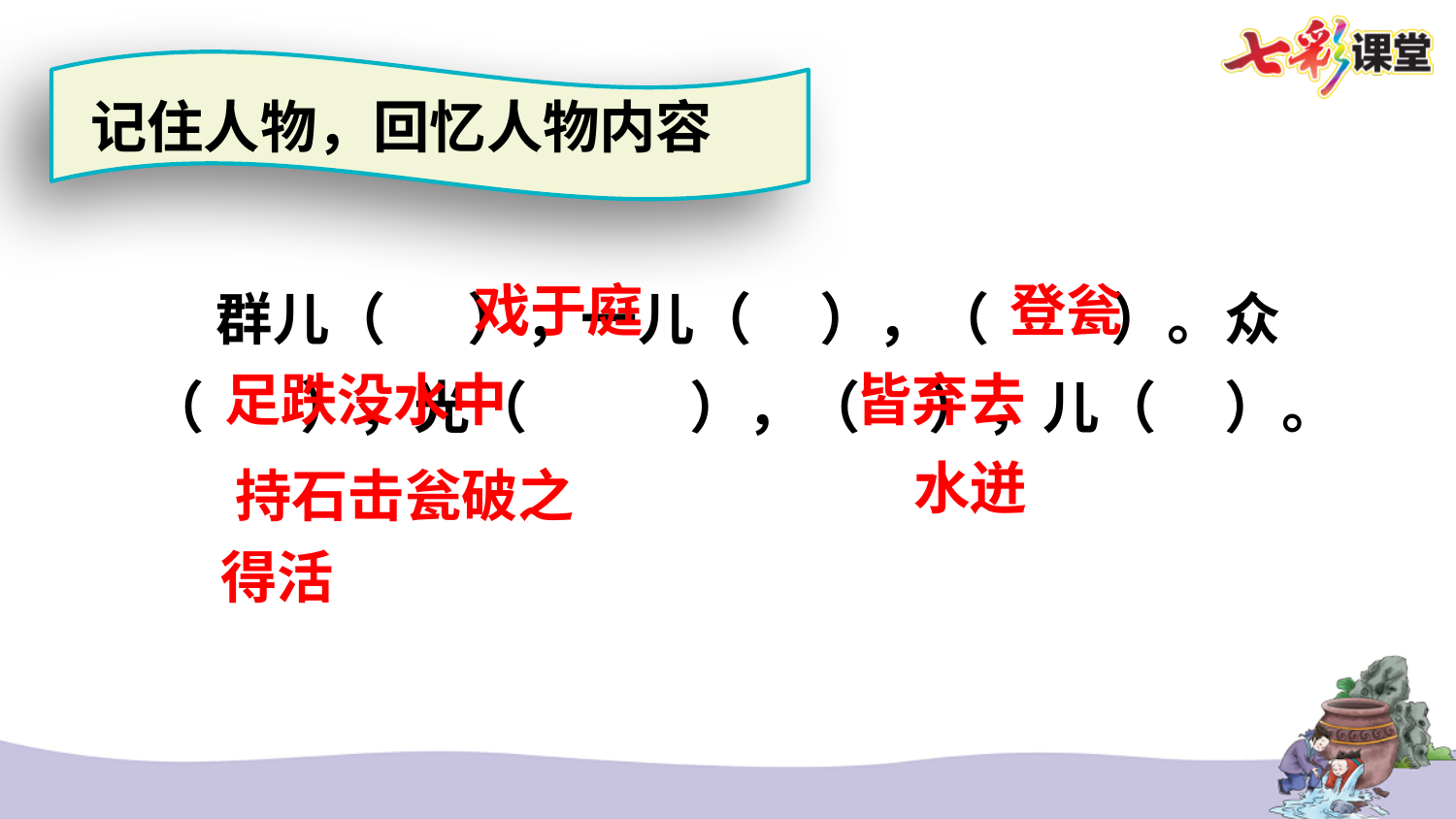

记住人物，回忆人物内容
    群儿（      ），一儿（     ），（         ）。众（       ），光（            ），（     ），儿（     ）。
戏于庭
登瓮
足跌没水中
皆弃去
水迸
持石击瓮破之
得活